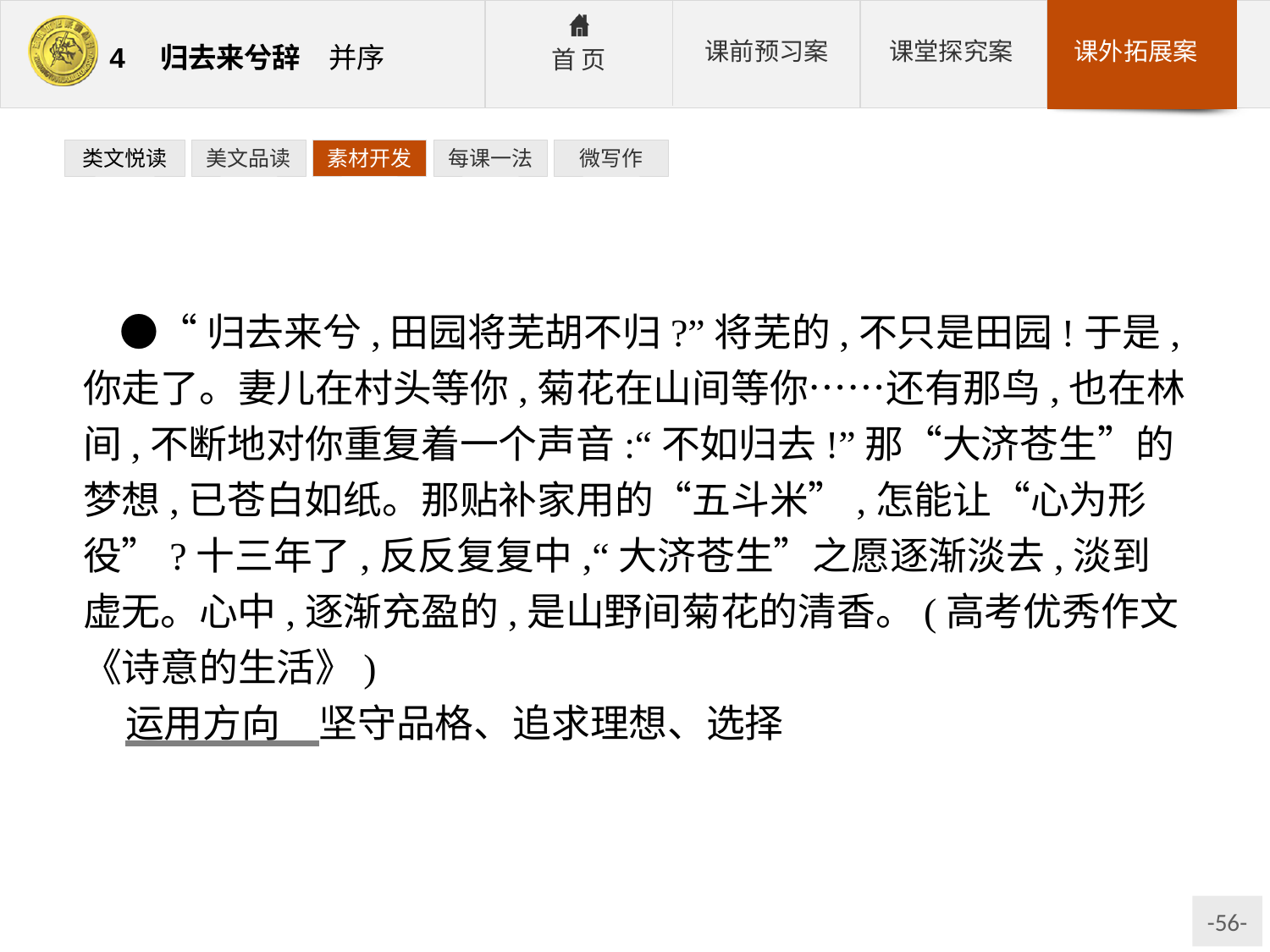

类文悦读
美文品读
素材开发
每课一法
微写作
●“归去来兮,田园将芜胡不归?”将芜的,不只是田园!于是,你走了。妻儿在村头等你,菊花在山间等你……还有那鸟,也在林间,不断地对你重复着一个声音:“不如归去!”那“大济苍生”的梦想,已苍白如纸。那贴补家用的“五斗米”,怎能让“心为形役”?十三年了,反反复复中,“大济苍生”之愿逐渐淡去,淡到虚无。心中,逐渐充盈的,是山野间菊花的清香。(高考优秀作文《诗意的生活》)
运用方向　坚守品格、追求理想、选择